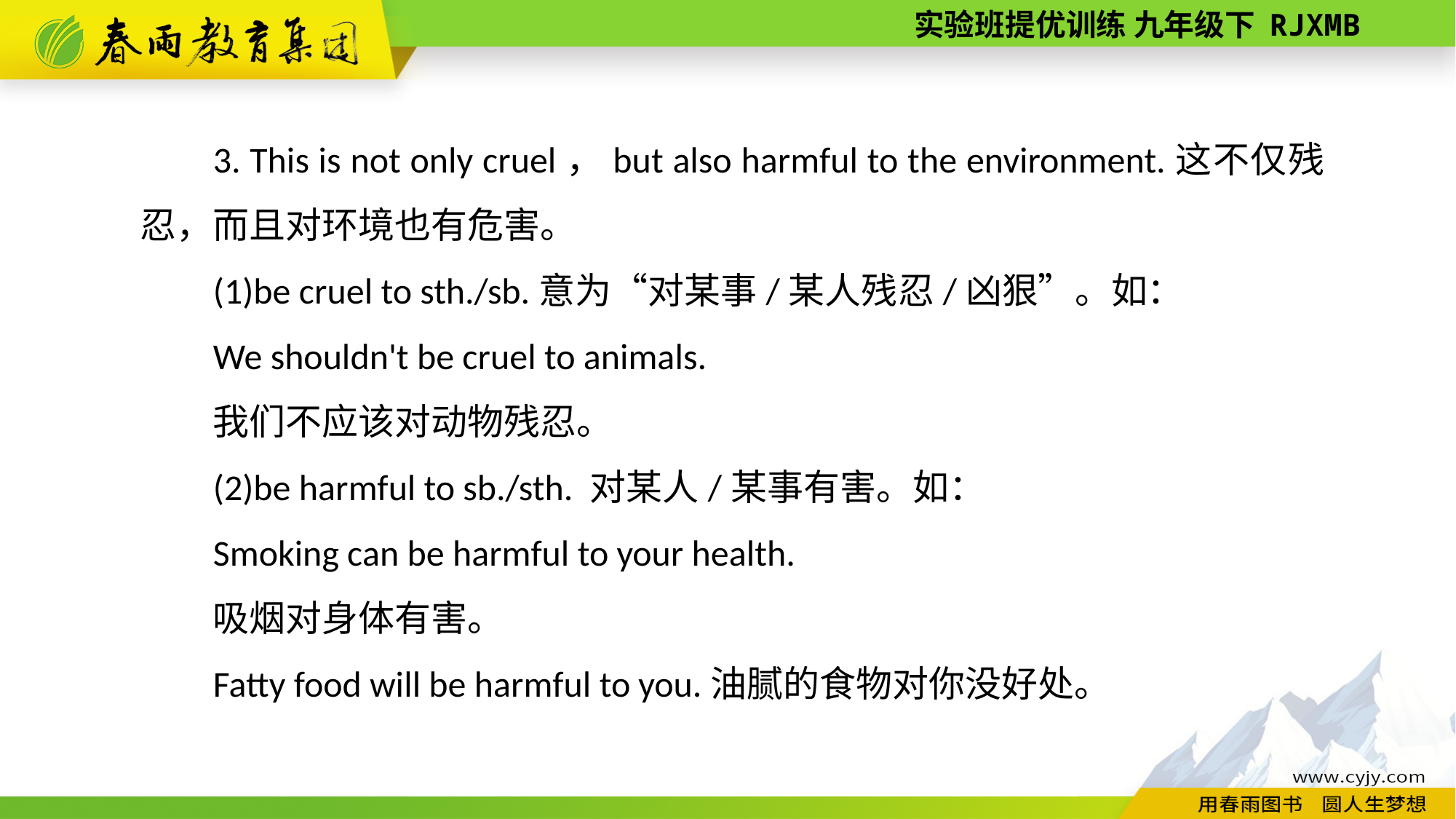

3. This is not only cruel，but also harmful to the environment.这不仅残忍，而且对环境也有危害。
(1)be cruel to sth./sb.意为“对某事/某人残忍/凶狠”。如：
We shouldn't be cruel to animals.
我们不应该对动物残忍。
(2)be harmful to sb./sth. 对某人/某事有害。如：
Smoking can be harmful to your health.
吸烟对身体有害。
Fatty food will be harmful to you.油腻的食物对你没好处。